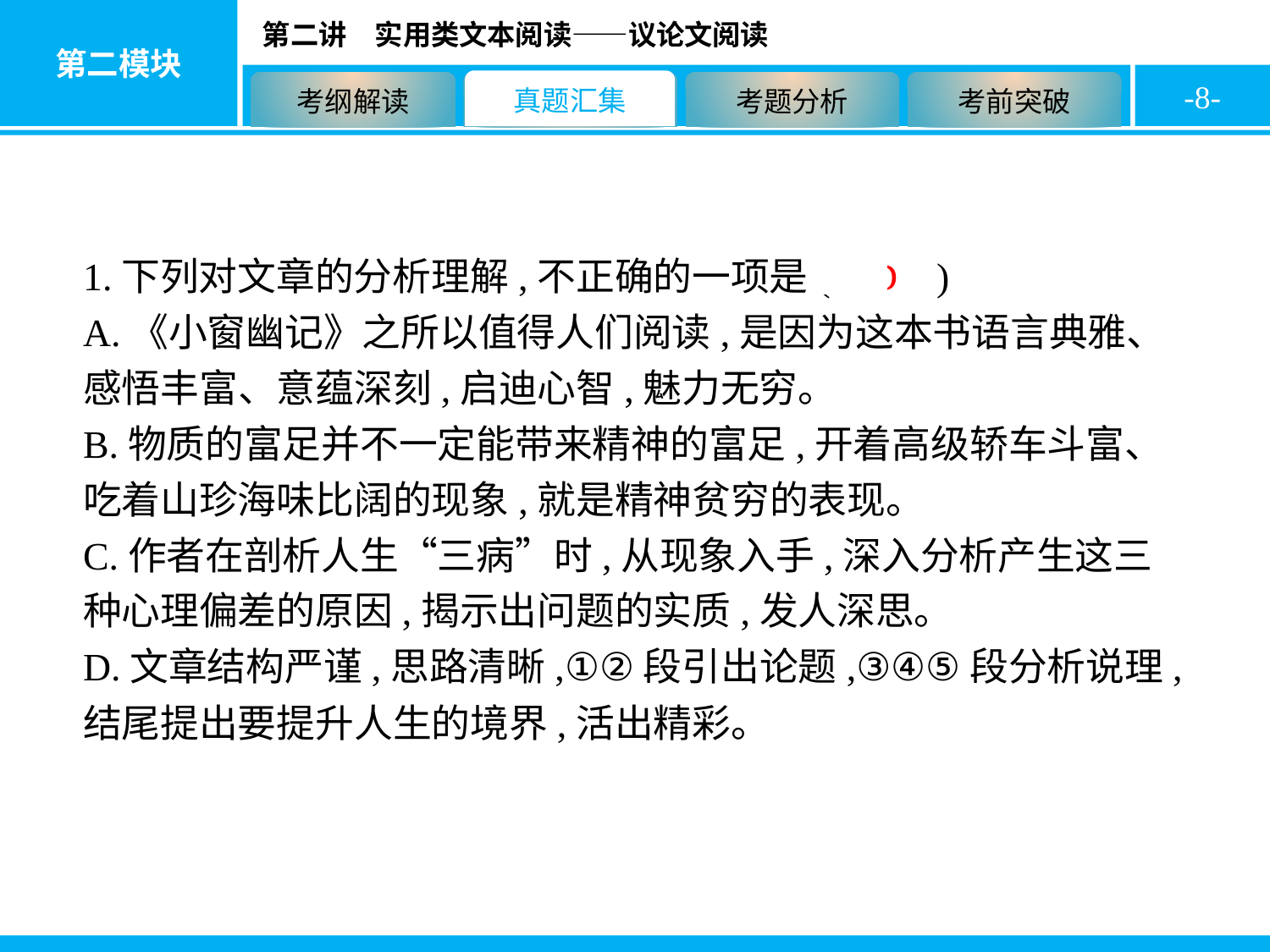

-8-
1.下列对文章的分析理解,不正确的一项是(    D    )
A.《小窗幽记》之所以值得人们阅读,是因为这本书语言典雅、感悟丰富、意蕴深刻,启迪心智,魅力无穷。
B.物质的富足并不一定能带来精神的富足,开着高级轿车斗富、吃着山珍海味比阔的现象,就是精神贫穷的表现。
C.作者在剖析人生“三病”时,从现象入手,深入分析产生这三种心理偏差的原因,揭示出问题的实质,发人深思。
D.文章结构严谨,思路清晰,①②段引出论题,③④⑤段分析说理,结尾提出要提升人生的境界,活出精彩。